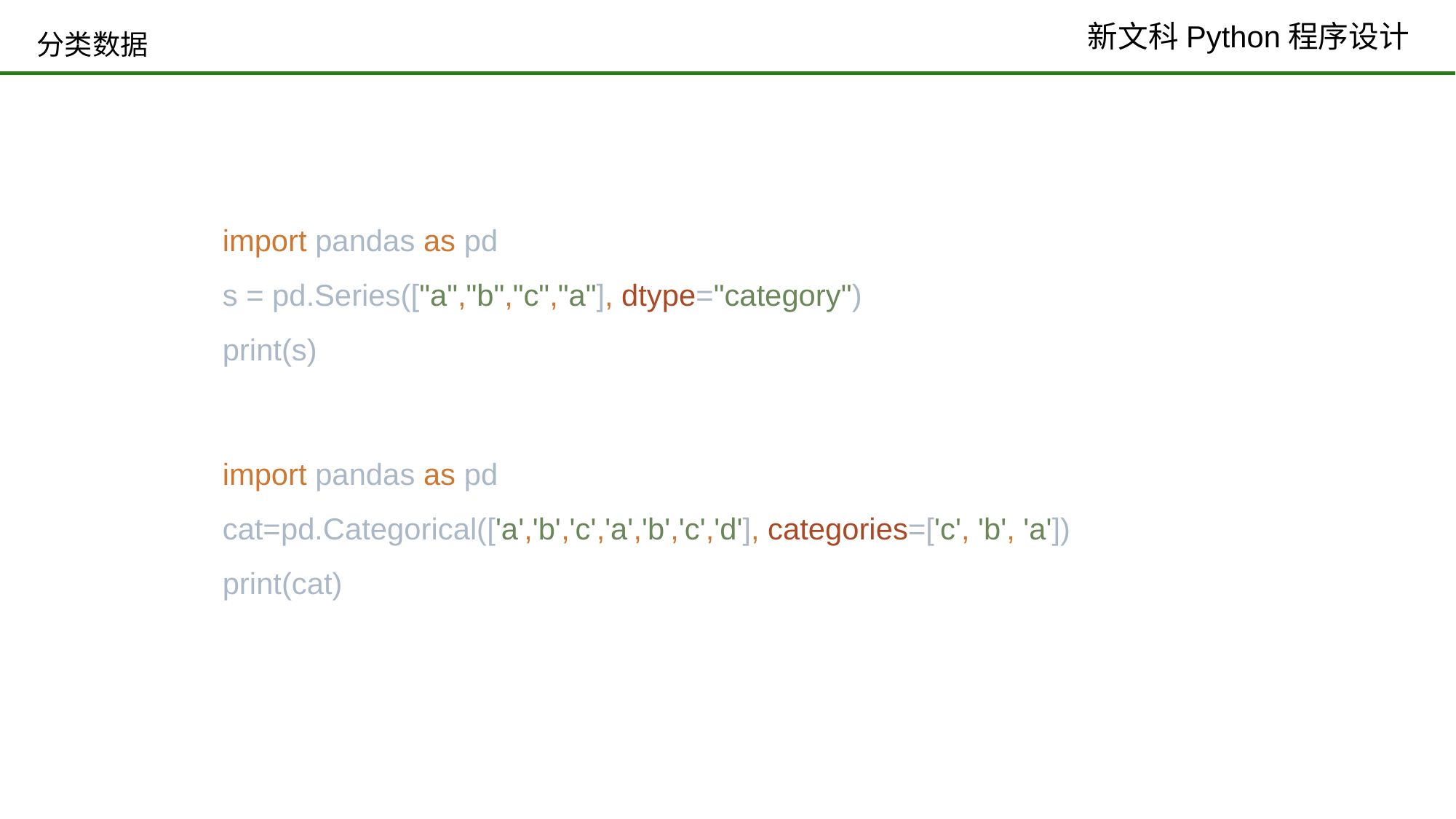

# 分类数据
import pandas as pd
s = pd.Series(["a","b","c","a"], dtype="category")
print(s)
import pandas as pd
cat=pd.Categorical(['a','b','c','a','b','c','d'], categories=['c', 'b', 'a'])
print(cat)